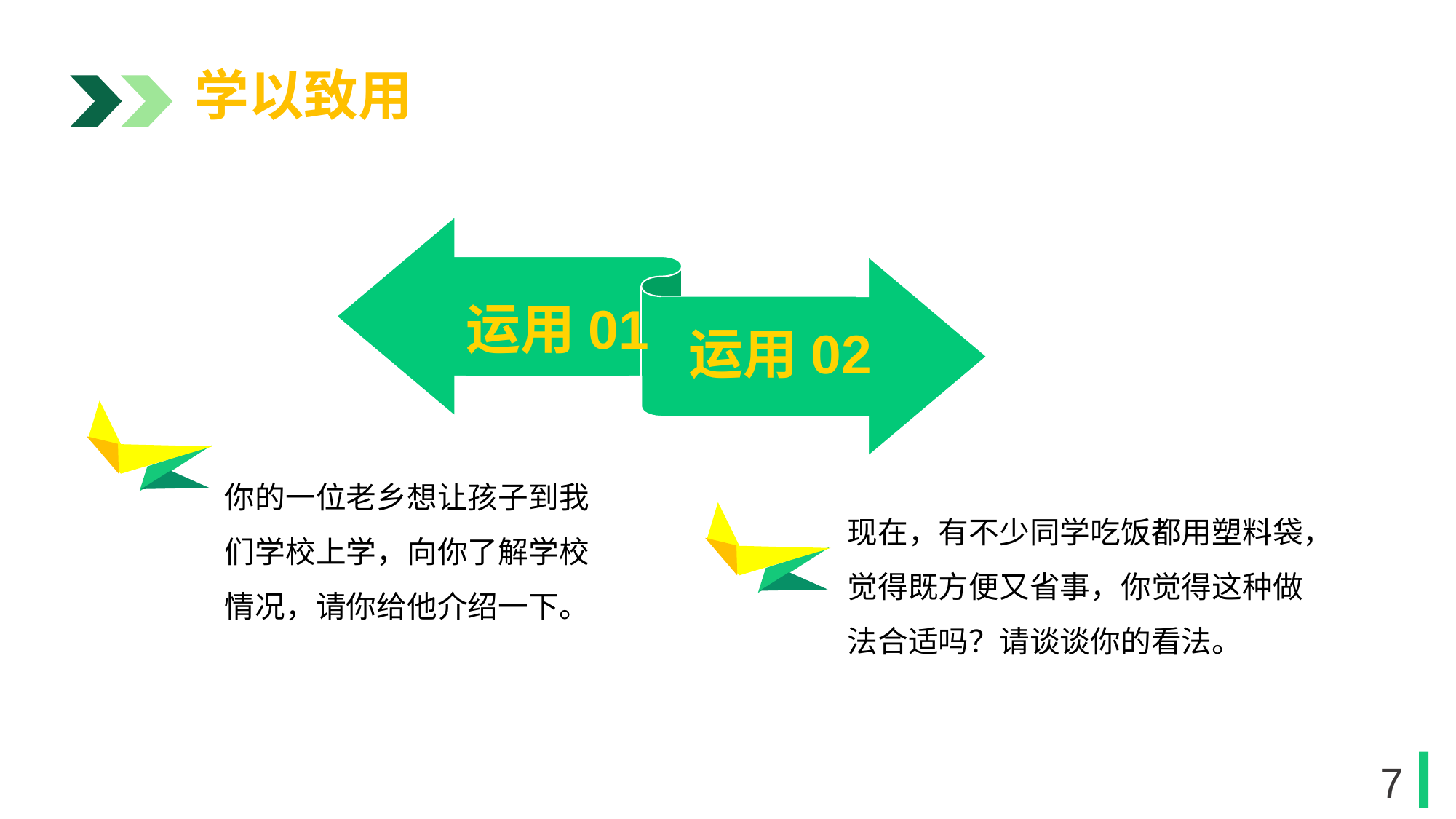

学以致用

运用01
运用02
1

你的一位老乡想让孩子到我们学校上学，向你了解学校情况，请你给他介绍一下。
现在，有不少同学吃饭都用塑料袋，觉得既方便又省事，你觉得这种做法合适吗？请谈谈你的看法。

1
7